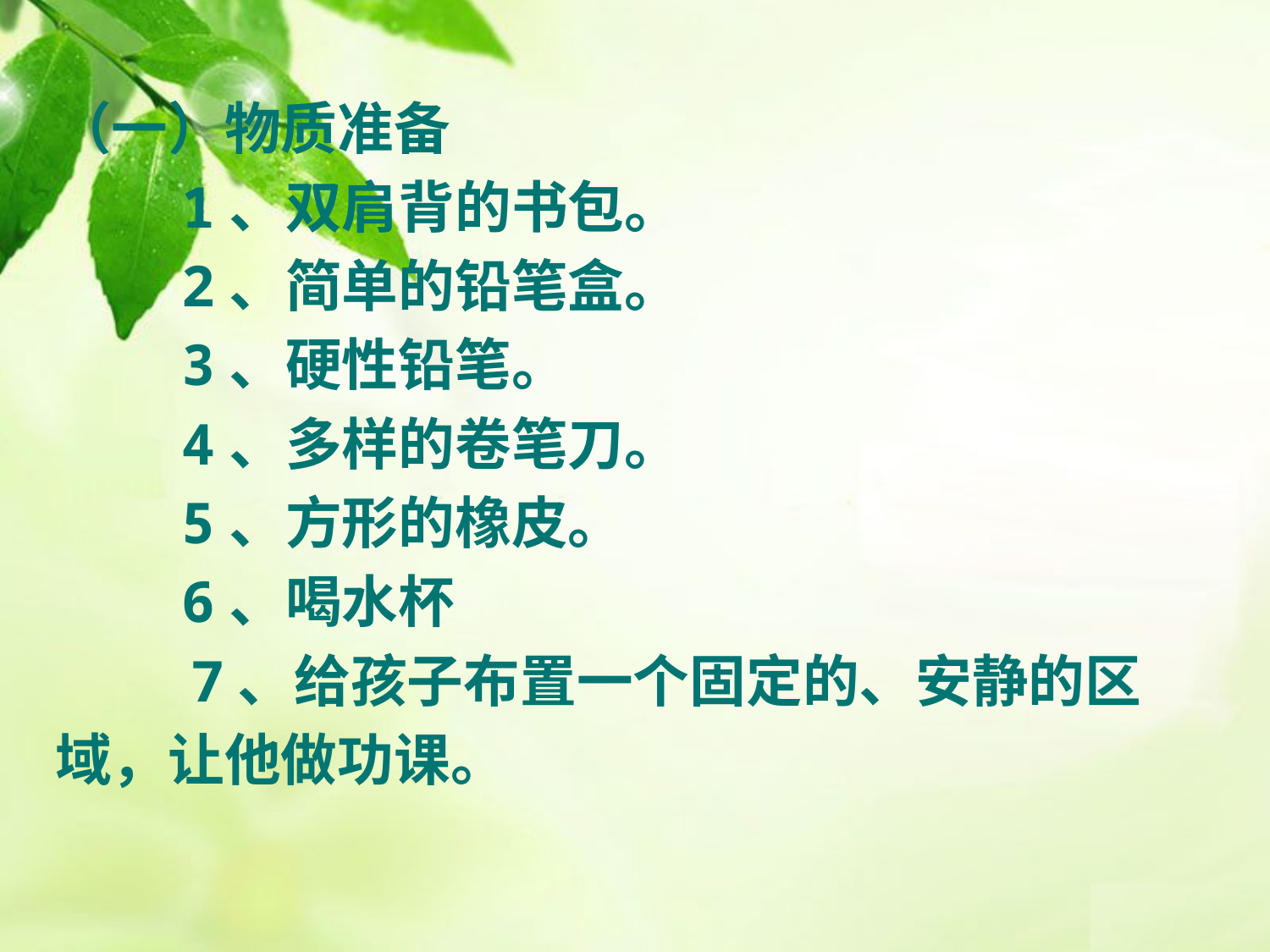

（一）物质准备
　　1、双肩背的书包。
　　2、简单的铅笔盒。
　　3、硬性铅笔。
　　4、多样的卷笔刀。
　　5、方形的橡皮。
　　6、喝水杯
    7、给孩子布置一个固定的、安静的区
域，让他做功课。